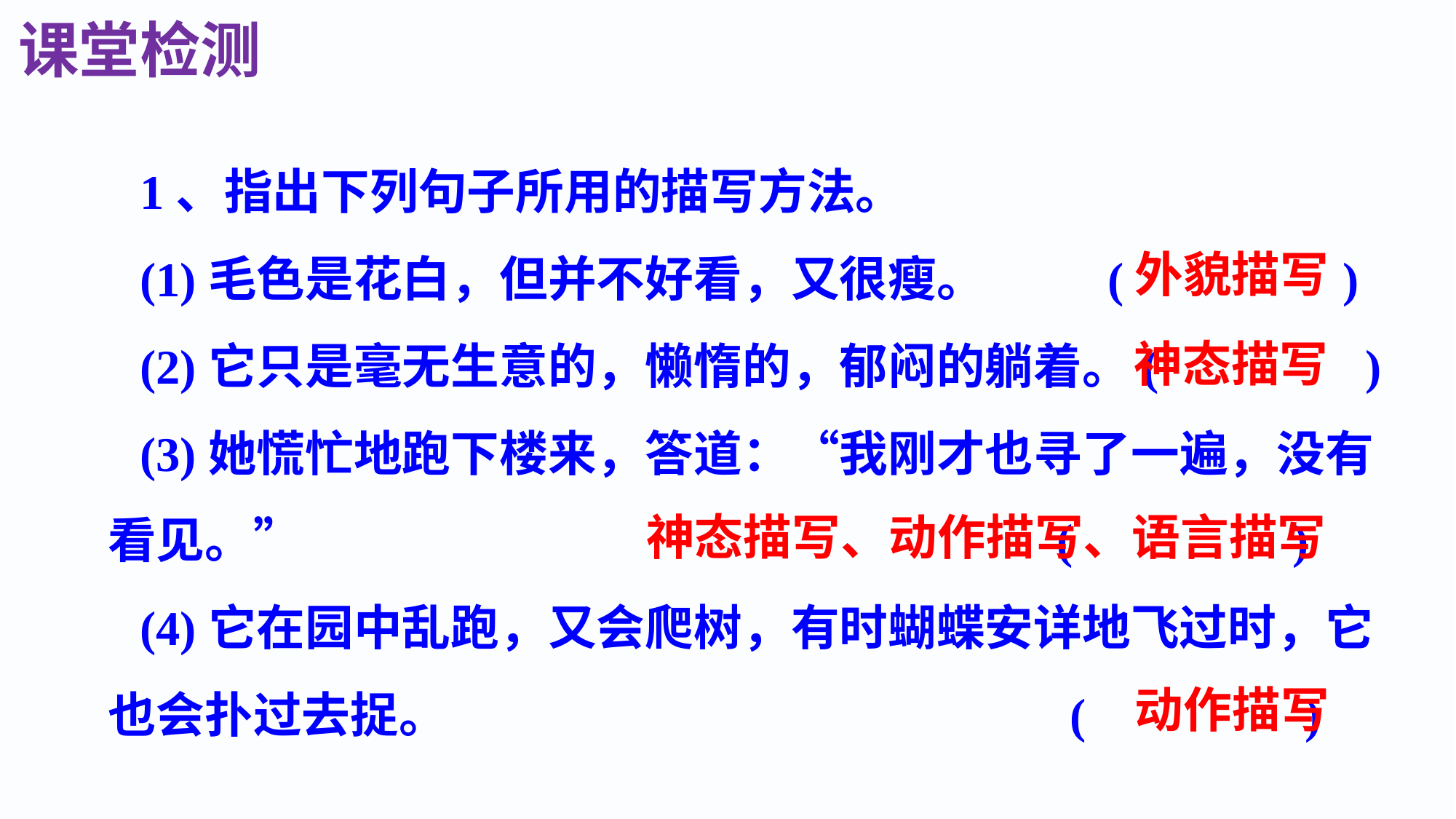

课堂检测
1、指出下列句子所用的描写方法。
(1)毛色是花白，但并不好看，又很瘦。          (                  )
(2)它只是毫无生意的，懒惰的，郁闷的躺着。(                 )
(3)她慌忙地跑下楼来，答道：“我刚才也寻了一遍，没有看见。”                                                                   (                  )
(4)它在园中乱跑，又会爬树，有时蝴蝶安详地飞过时，它也会扑过去捉。                                                       (                  )
外貌描写
神态描写
神态描写、动作描写、语言描写
动作描写